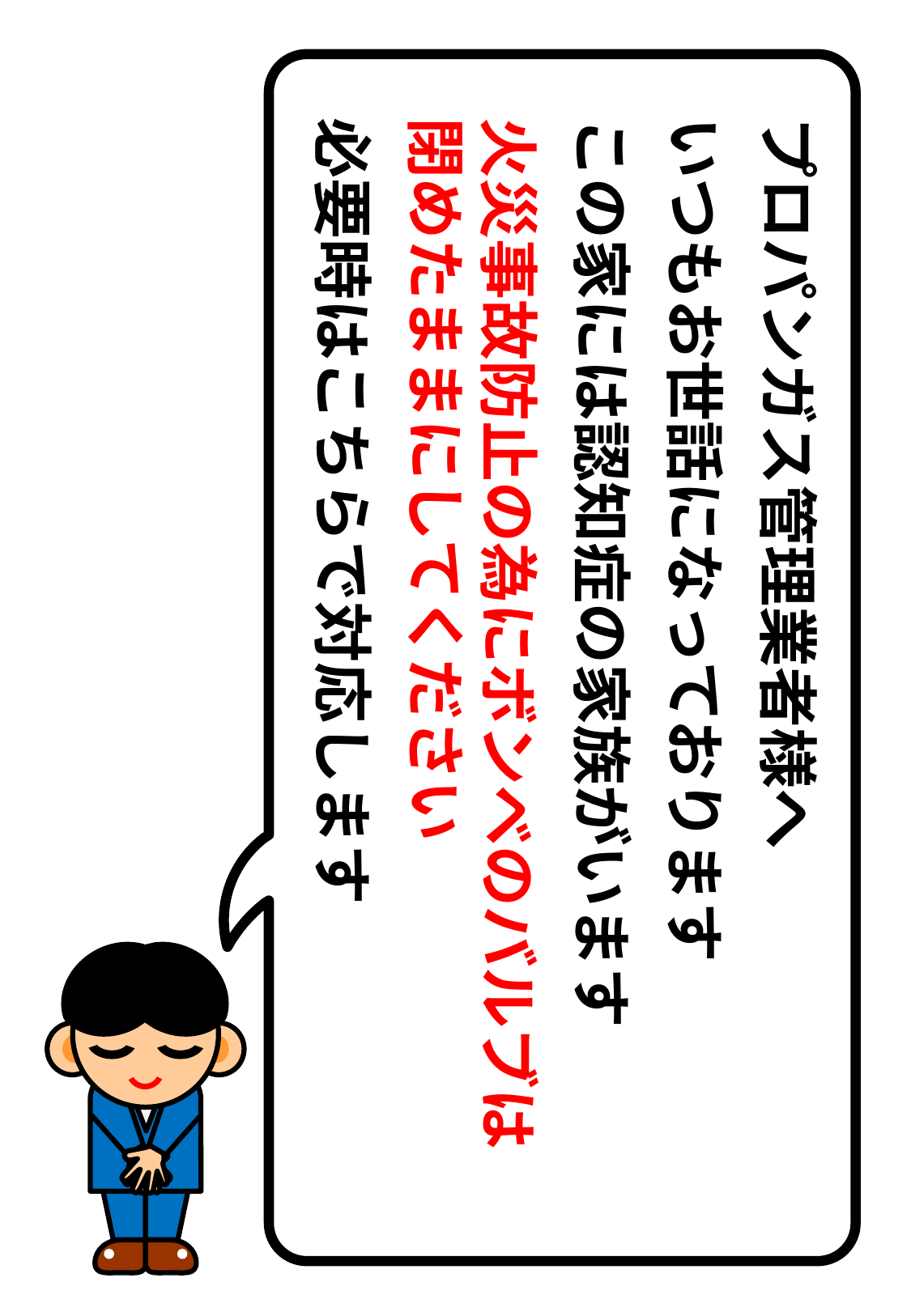

プロパンガス管理業者様へ
いつもお世話になっております
この家には認知症の家族がいます
火災事故防止の為にボンベのバルブは閉めたままにしてください
必要時はこちらで対応します